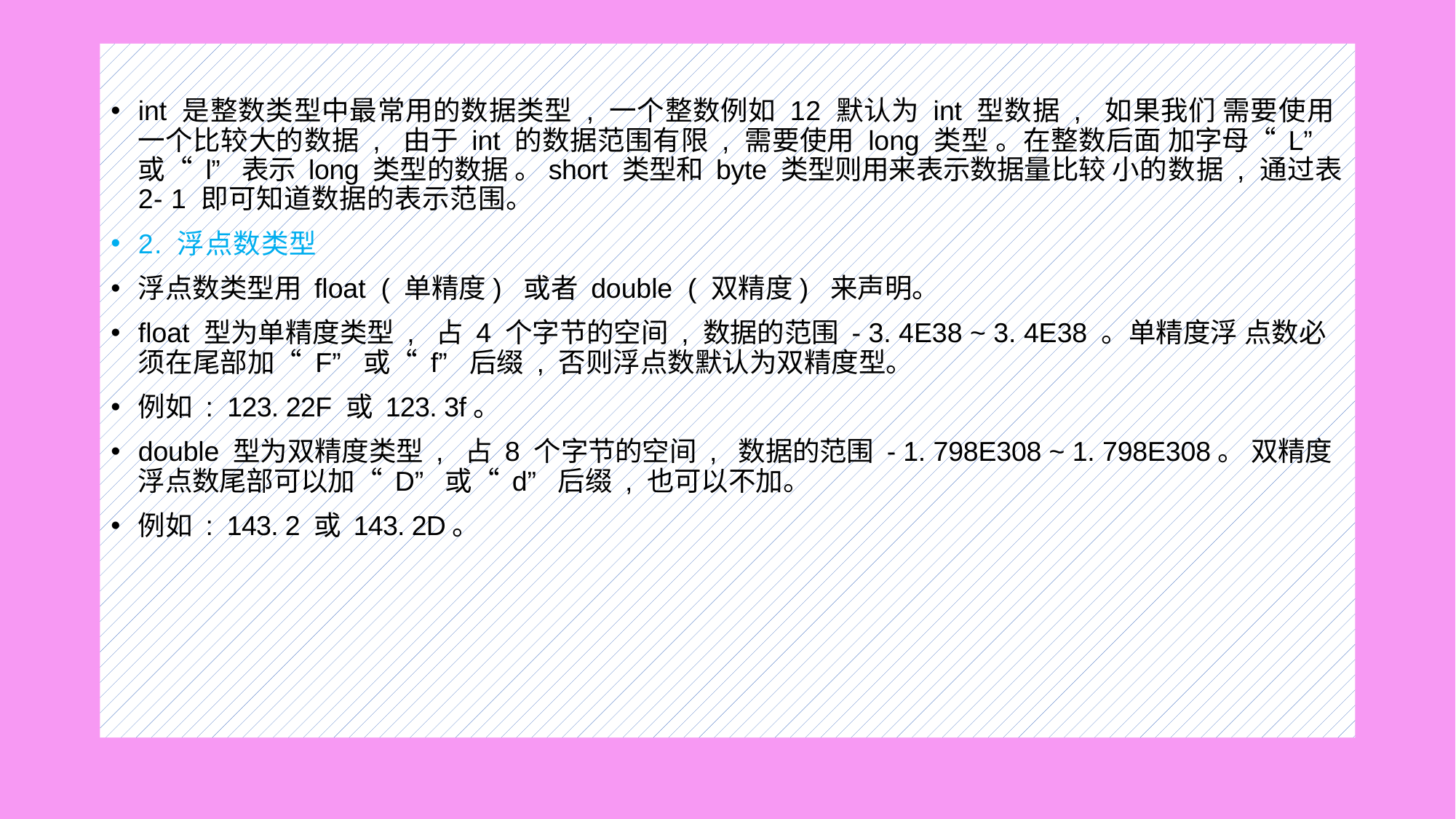

#

int 是整数类型中最常用的数据类型 , 一个整数例如 12 默认为 int 型数据 ,  如果我们 需要使用一个比较大的数据 ,  由于 int 的数据范围有限 , 需要使用 long 类型 。在整数后面 加字母“ L”  或“ l”  表示 long 类型的数据 。short 类型和 byte 类型则用来表示数据量比较 小的数据 , 通过表 2- 1 即可知道数据的表示范围。
2. 浮点数类型
浮点数类型用 float  ( 单精度)  或者 double  ( 双精度)  来声明。
float 型为单精度类型 ,  占 4 个字节的空间 , 数据的范围 - 3. 4E38 ~ 3. 4E38 。单精度浮 点数必须在尾部加“ F”  或“ f”  后缀 , 否则浮点数默认为双精度型。
例如 :  123. 22F 或 123. 3f。
double 型为双精度类型 ,  占 8 个字节的空间 ,  数据的范围 - 1. 798E308 ~ 1. 798E308。 双精度浮点数尾部可以加“ D”  或“ d”  后缀 , 也可以不加。
例如 :  143. 2 或 143. 2D。